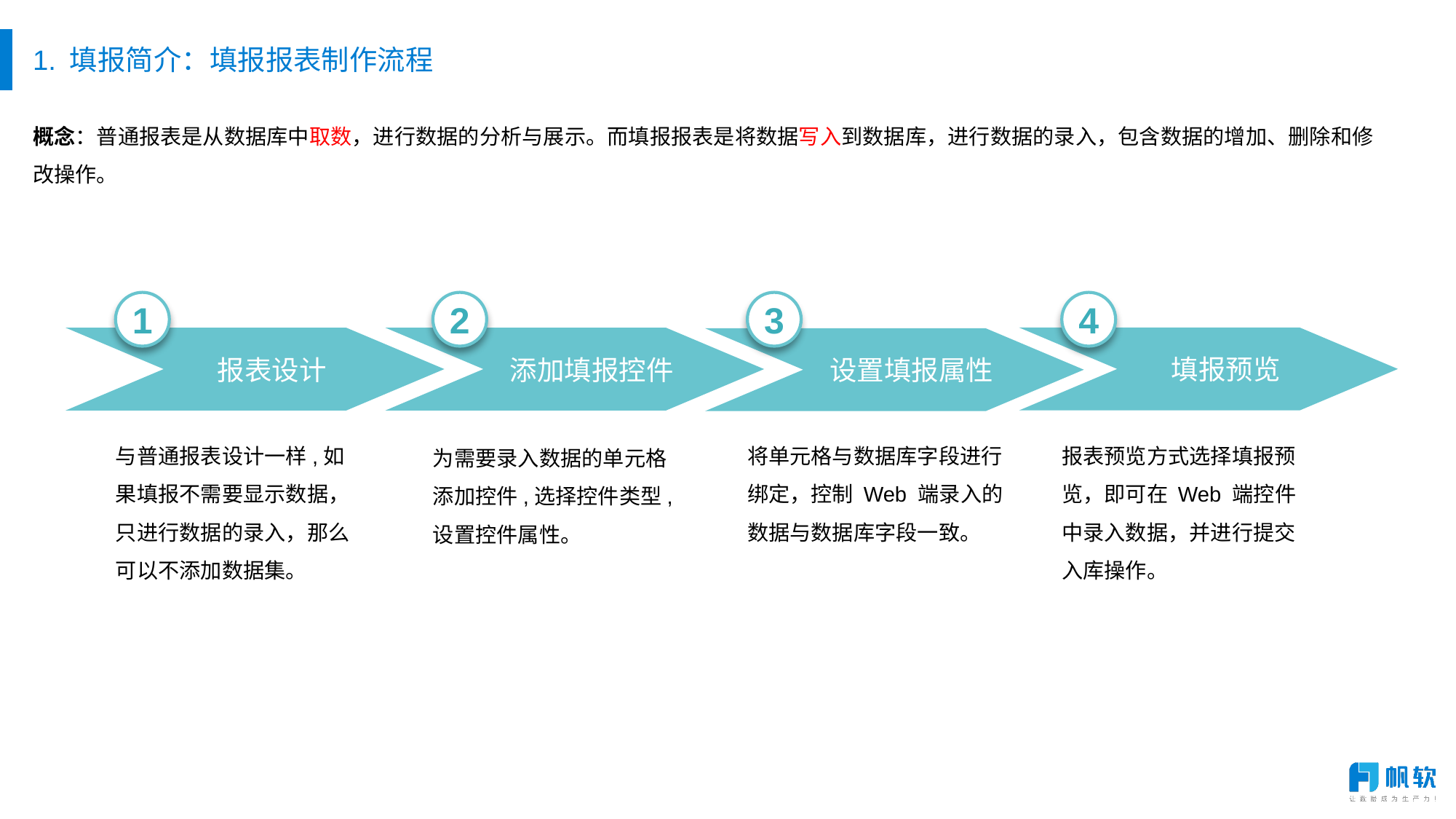

# 1. 填报简介：填报报表制作流程
概念：普通报表是从数据库中取数，进行数据的分析与展示。而填报报表是将数据写入到数据库，进行数据的录入，包含数据的增加、删除和修改操作。
1
2
3
4
填报预览
报表设计
添加填报控件
设置填报属性
与普通报表设计一样,如果填报不需要显示数据，只进行数据的录入，那么可以不添加数据集。
将单元格与数据库字段进行绑定，控制 Web 端录入的数据与数据库字段一致。
报表预览方式选择填报预览，即可在 Web 端控件中录入数据，并进行提交入库操作。
为需要录入数据的单元格添加控件,选择控件类型,设置控件属性。